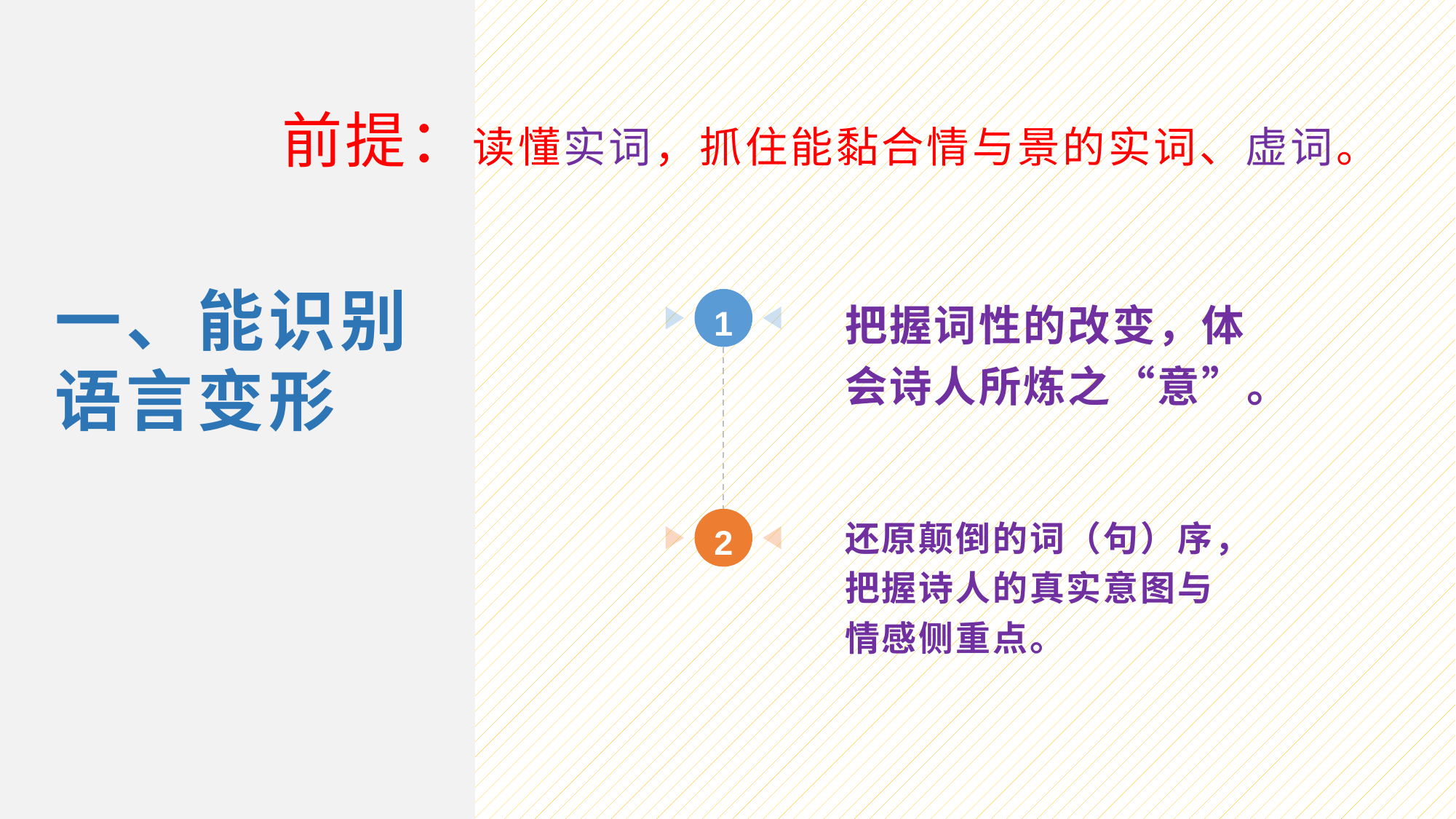

前提：读懂实词，抓住能黏合情与景的实词、虚词。
一、能识别语言变形
把握词性的改变，体会诗人所炼之“意”。
1

还原颠倒的词（句）序，把握诗人的真实意图与情感侧重点。
2